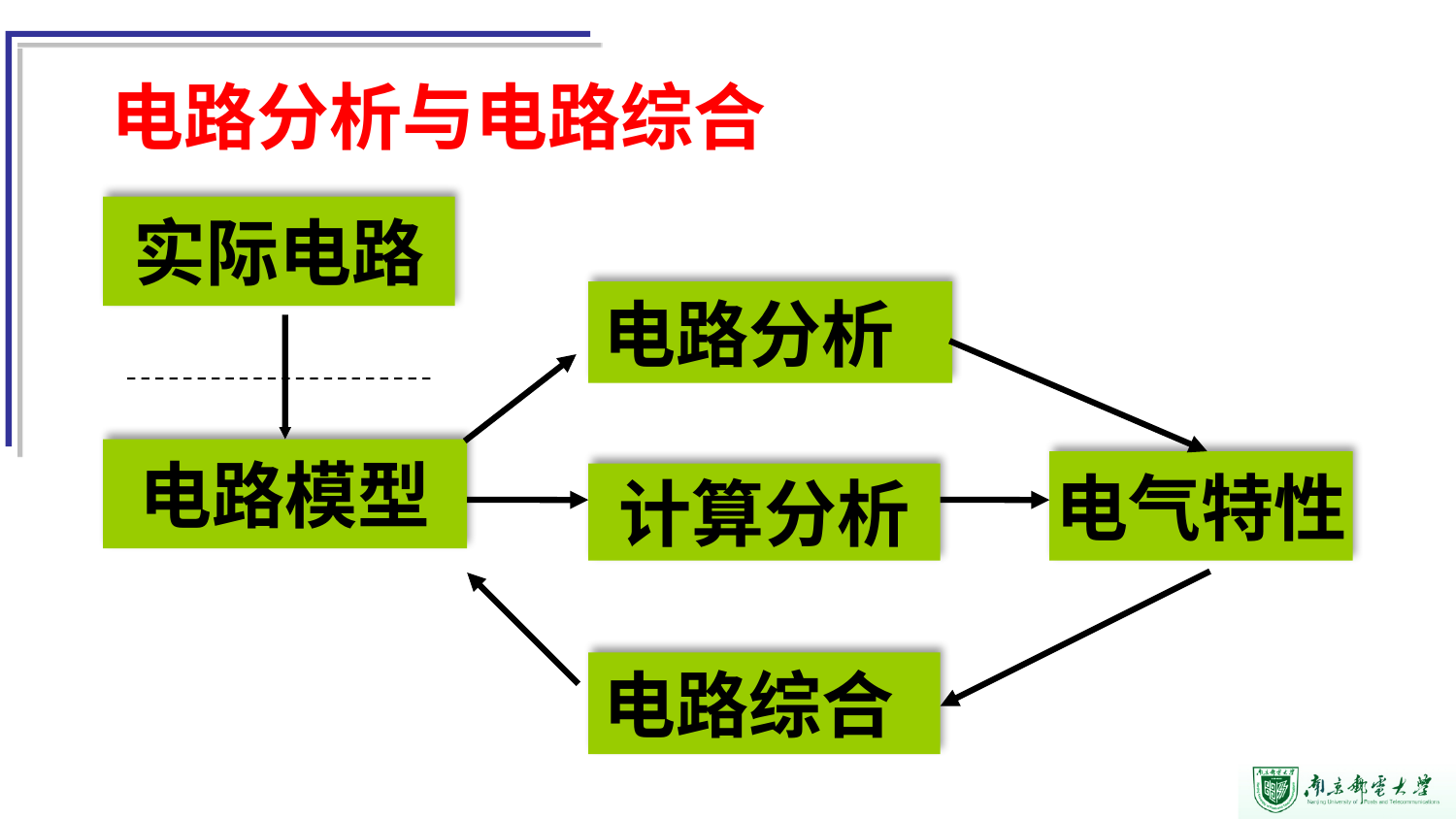

电路分析与电路综合
实际电路
电路分析

电路模型
电气特性
计算分析

电路综合